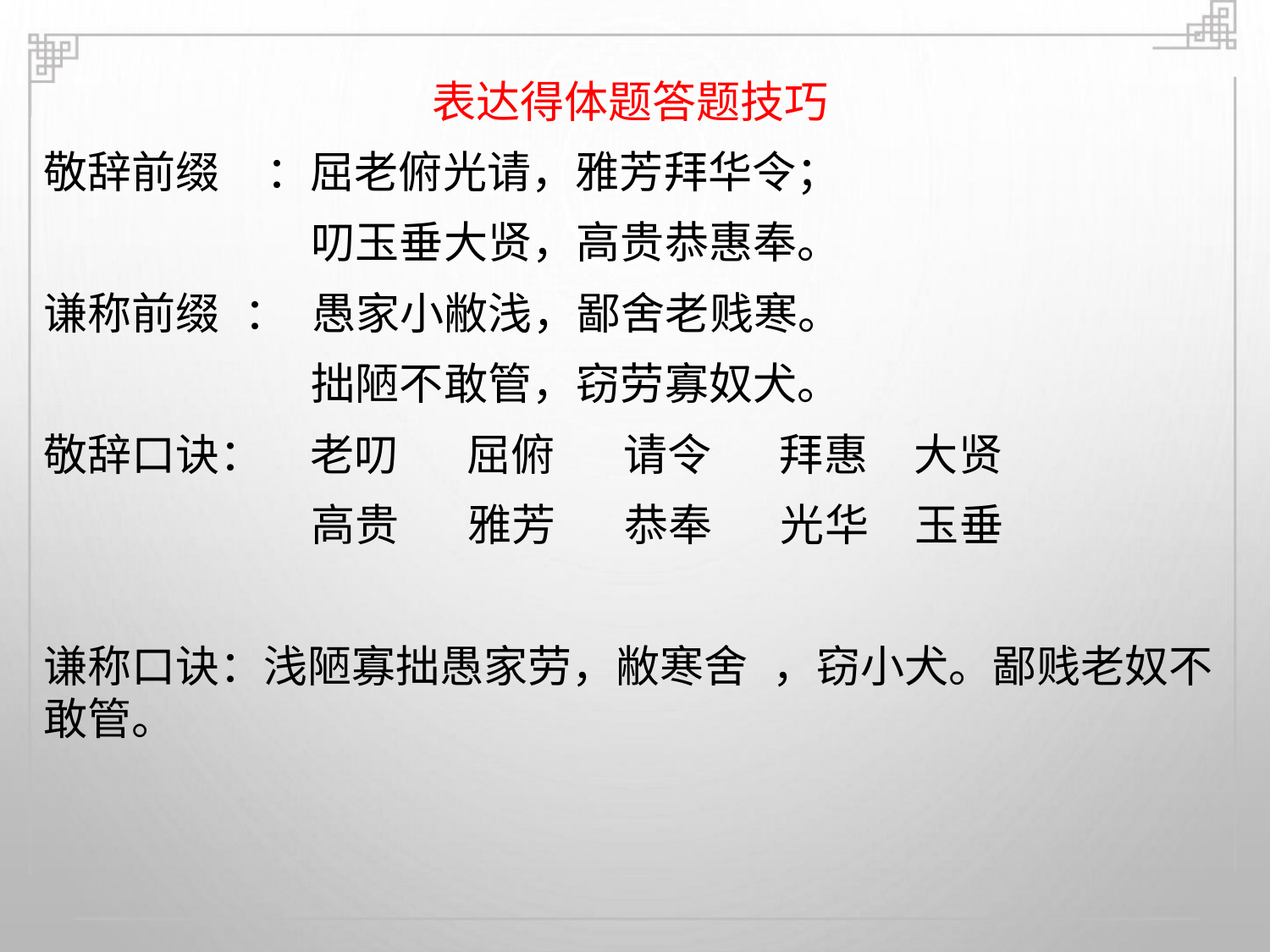

表达得体题答题技巧
敬辞前缀 ：屈老俯光请，雅芳拜华令；
叨玉垂大贤，高贵恭惠奉。
谦称前缀 ： 愚家小敝浅，鄙舍老贱寒。
拙陋不敢管，窃劳寡奴犬。
敬辞口诀： 老叨 屈俯 请令 拜惠 大贤
高贵 雅芳 恭奉 光华 玉垂
谦称口诀：浅陋寡拙愚家劳，敝寒舍 ，窃小犬。鄙贱老奴不
敢管。